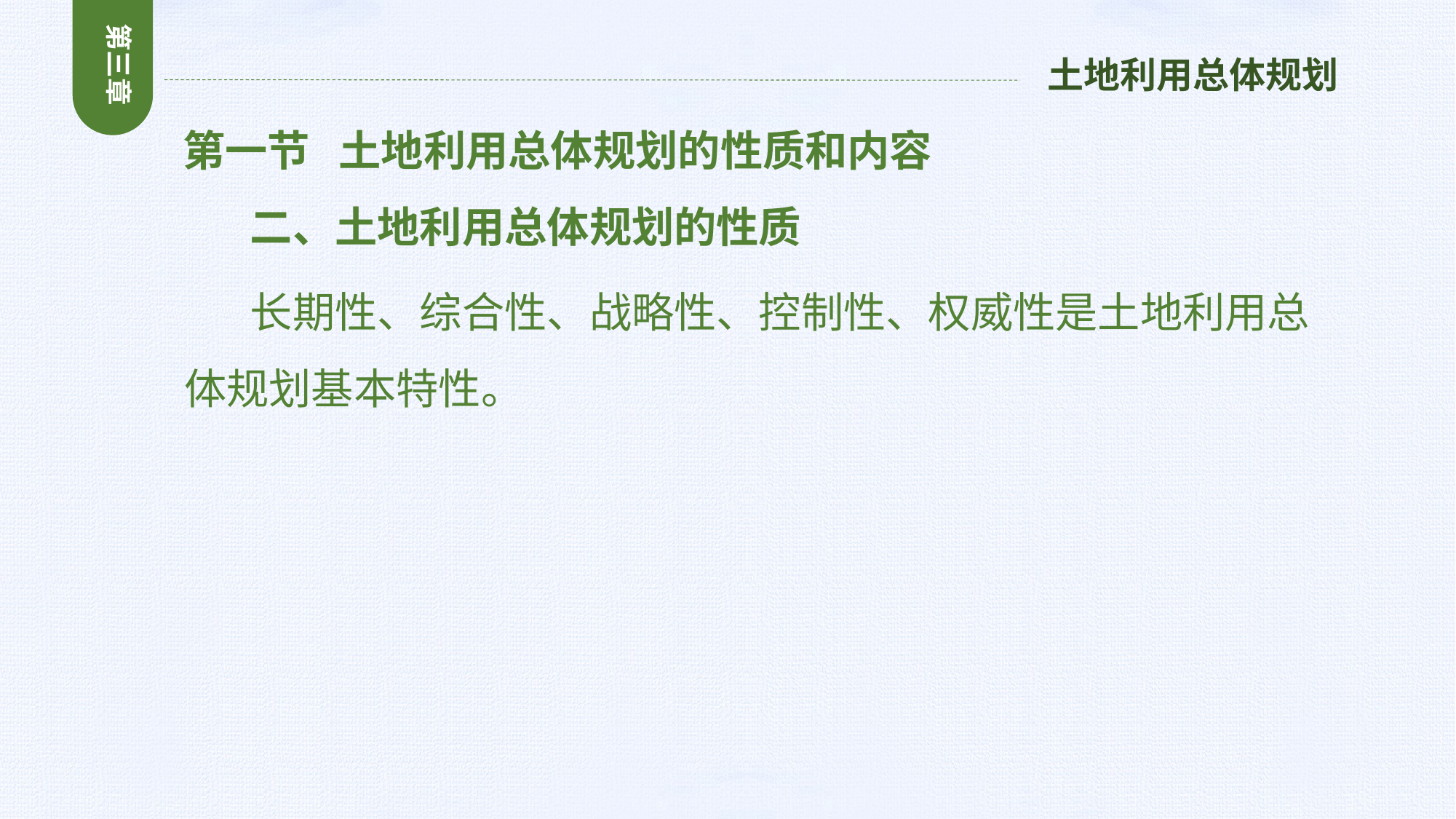

第三章
土地利用总体规划
 第一节   土地利用总体规划的性质和内容
        二、土地利用总体规划的性质
       长期性、综合性、战略性、控制性、权威性是土地利用总体规划基本特性。